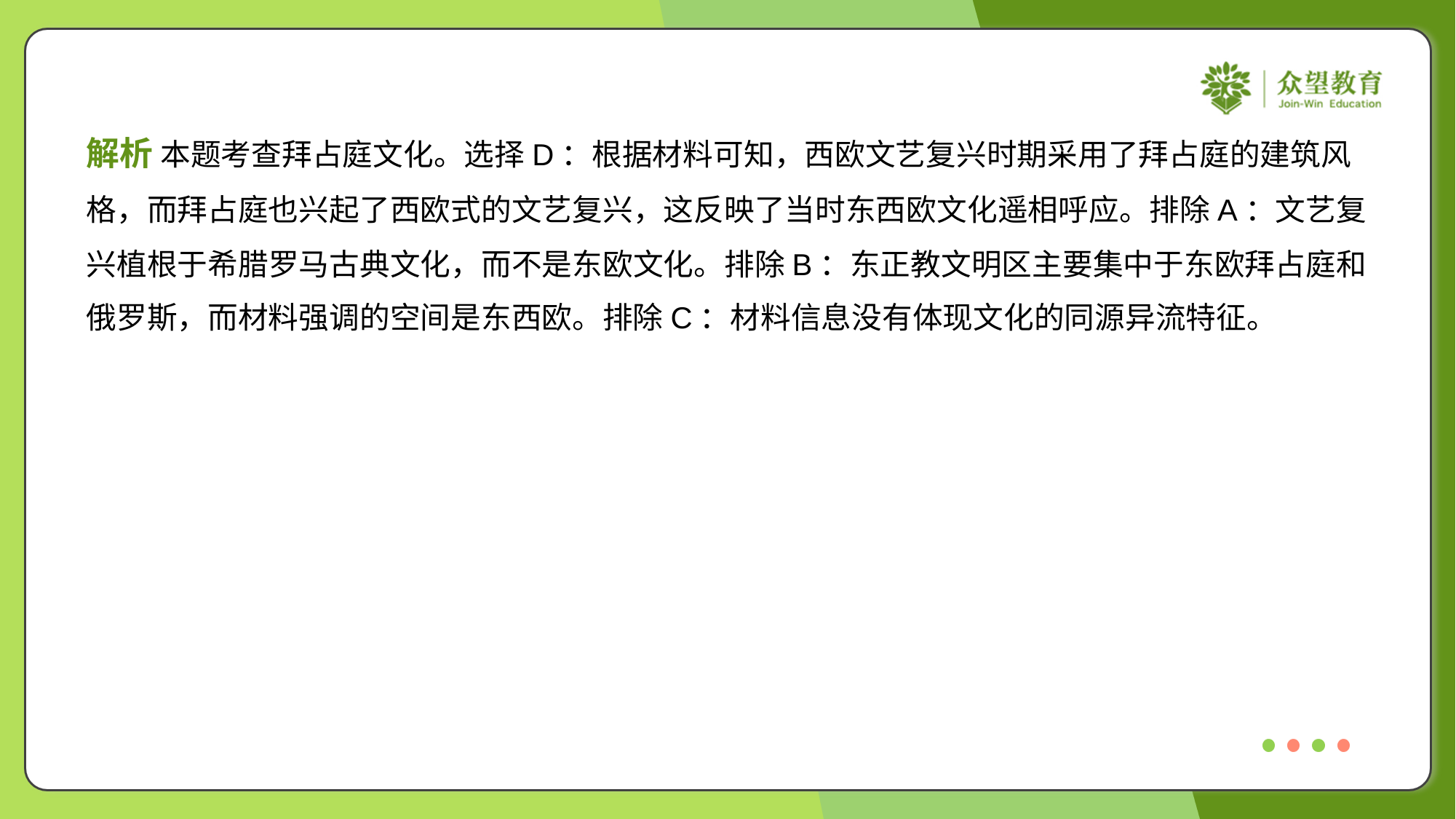

解析 本题考查拜占庭文化。选择D：根据材料可知，西欧文艺复兴时期采用了拜占庭的建筑风
格，而拜占庭也兴起了西欧式的文艺复兴，这反映了当时东西欧文化遥相呼应。排除A：文艺复
兴植根于希腊罗马古典文化，而不是东欧文化。排除B：东正教文明区主要集中于东欧拜占庭和
俄罗斯，而材料强调的空间是东西欧。排除C：材料信息没有体现文化的同源异流特征。